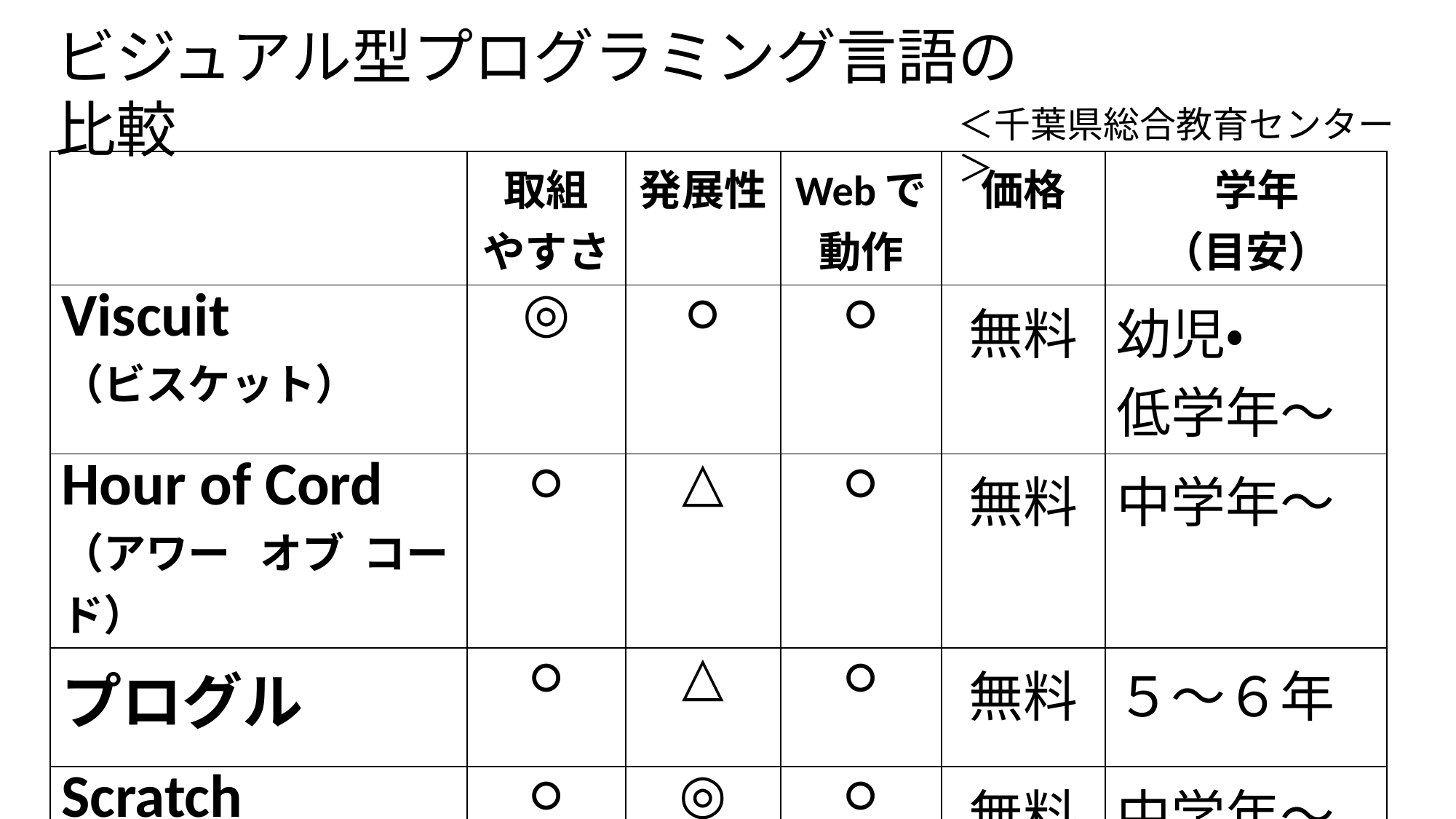

ビジュアル型プログラミング言語の比較
＜千葉県総合教育センター＞
|  | 取組 やすさ | 発展性 | Webで 動作 | 価格 | 学年 （目安） |
| --- | --- | --- | --- | --- | --- |
| Viscuit （ビスケット） | ◎ | ○ | ○ | 無料 | 幼児・ 低学年～ |
| Hour of Cord （アワー オブ コード） | ○ | △ | ○ | 無料 | 中学年～ |
| プログル | ○ | △ | ○ | 無料 | ５～６年 |
| Scratch （スクラッチ） | ○ | ◎ | ○ | 無料 | 中学年～ |